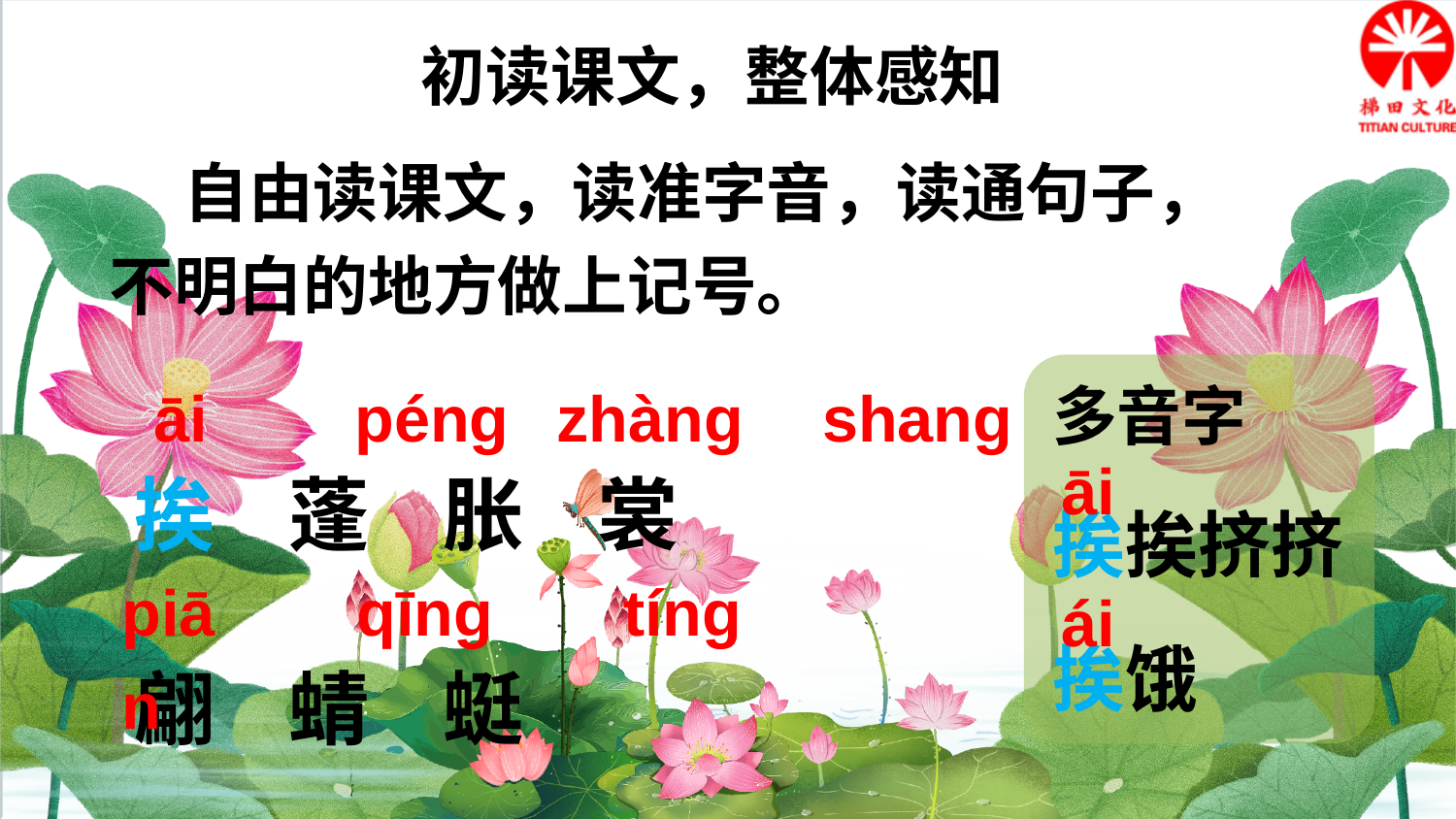

初读课文，整体感知
    自由读课文，读准字音，读通句子，不明白的地方做上记号。
多音字
āi
挨挨挤挤
ái
挨饿

āi
péng
zhàng
shang
挨    蓬    胀    裳
翩    蜻    蜓
piān
qīng
tíng